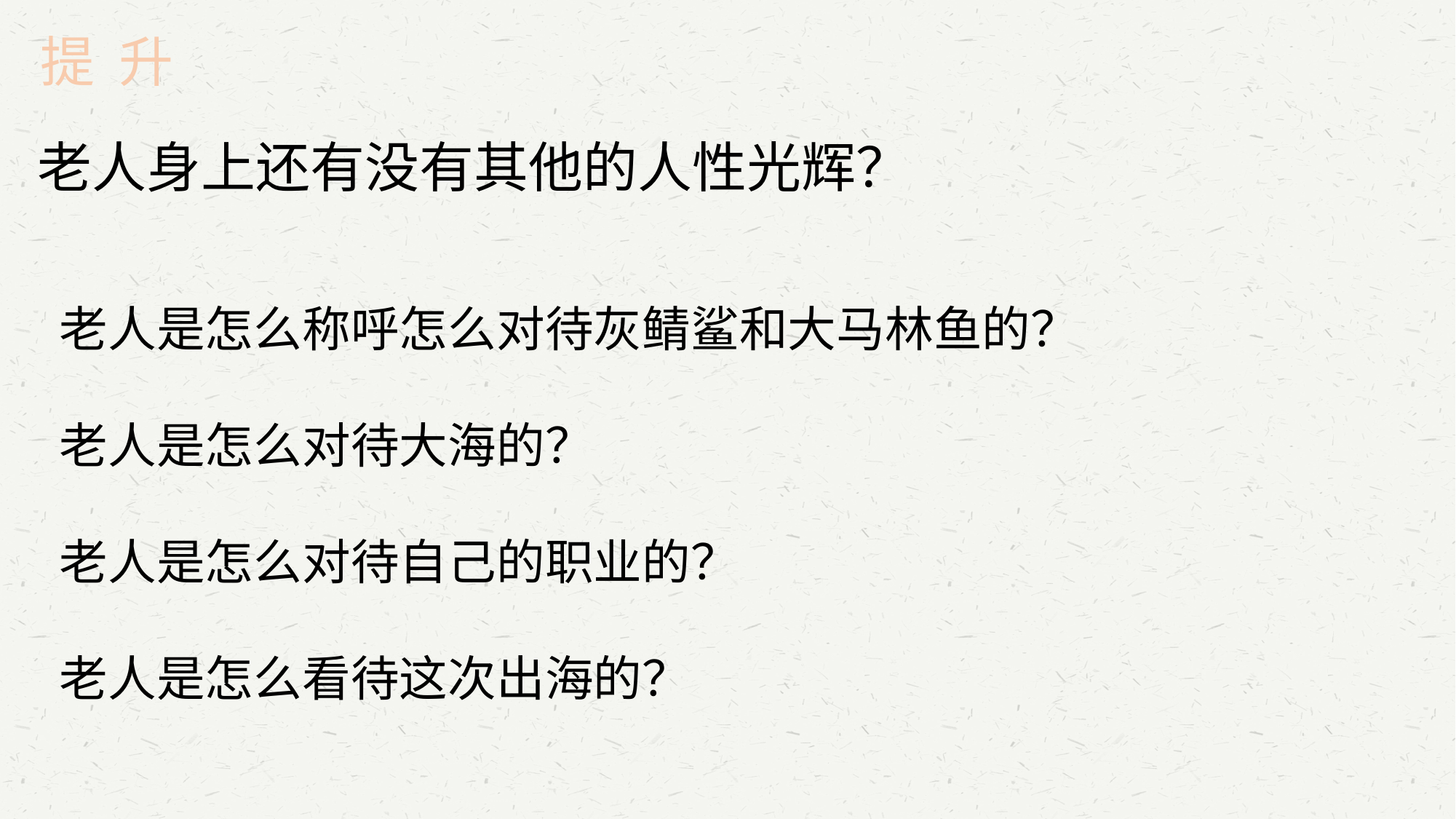

提  升
老人身上还有没有其他的人性光辉？
老人是怎么称呼怎么对待灰鲭鲨和大马林鱼的？

老人是怎么对待大海的？

老人是怎么对待自己的职业的？

老人是怎么看待这次出海的？